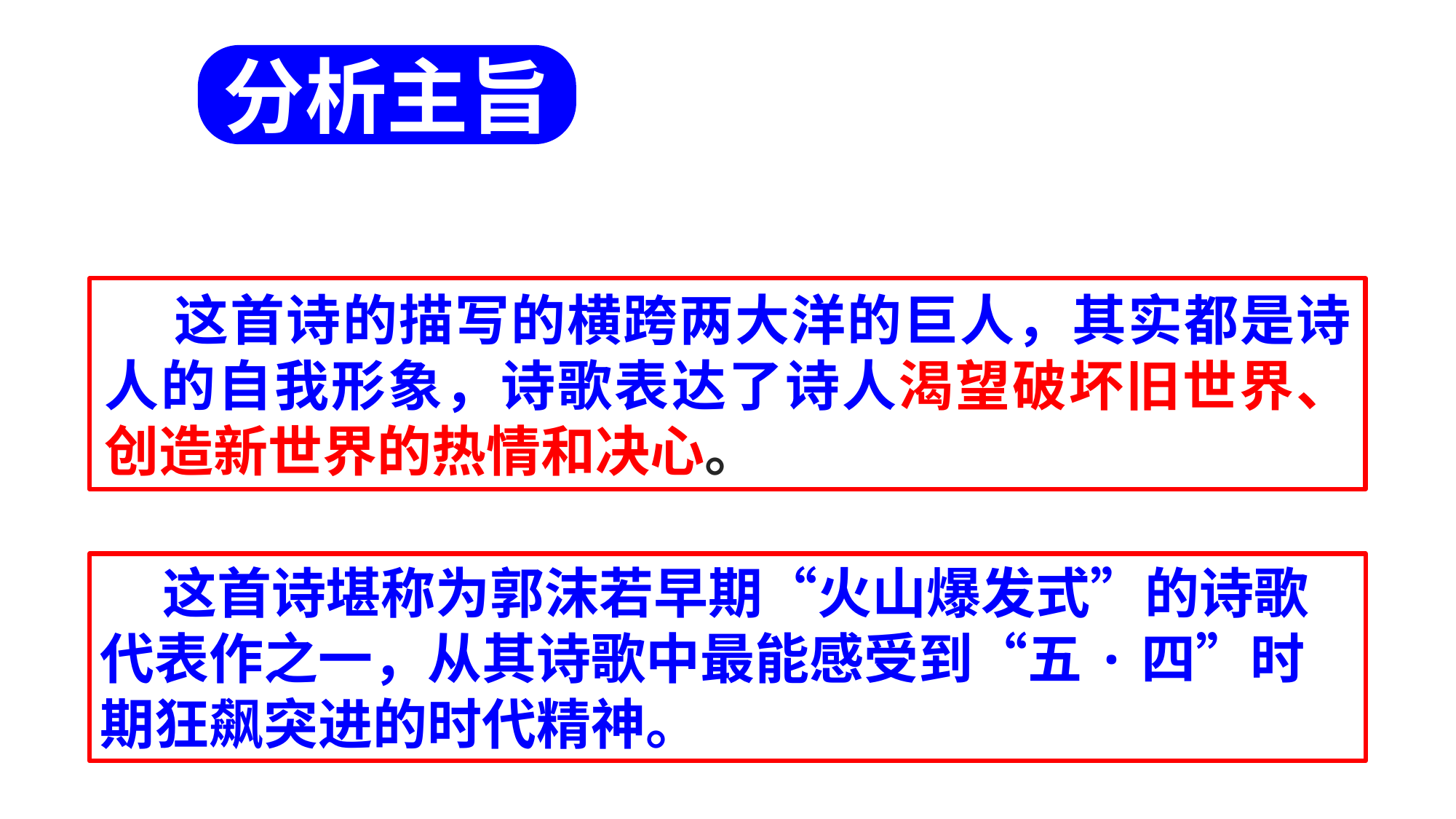

分析主旨
    这首诗的描写的横跨两大洋的巨人，其实都是诗人的自我形象，诗歌表达了诗人渴望破坏旧世界、创造新世界的热情和决心。
    这首诗堪称为郭沫若早期“火山爆发式”的诗歌代表作之一，从其诗歌中最能感受到“五·四”时期狂飙突进的时代精神。